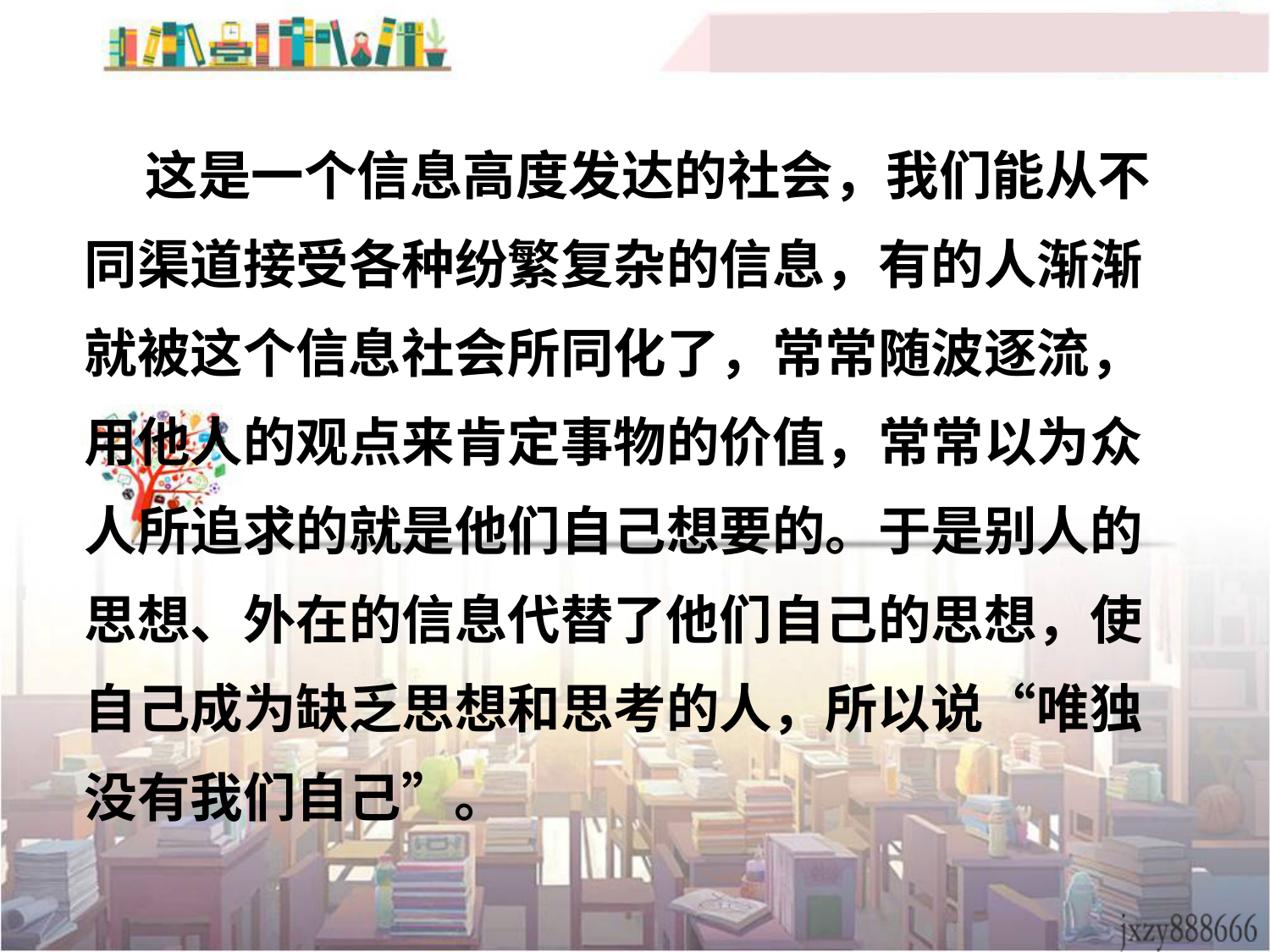

这是一个信息高度发达的社会，我们能从不同渠道接受各种纷繁复杂的信息，有的人渐渐就被这个信息社会所同化了，常常随波逐流，用他人的观点来肯定事物的价值，常常以为众人所追求的就是他们自己想要的。于是别人的思想、外在的信息代替了他们自己的思想，使自己成为缺乏思想和思考的人，所以说“唯独没有我们自己”。